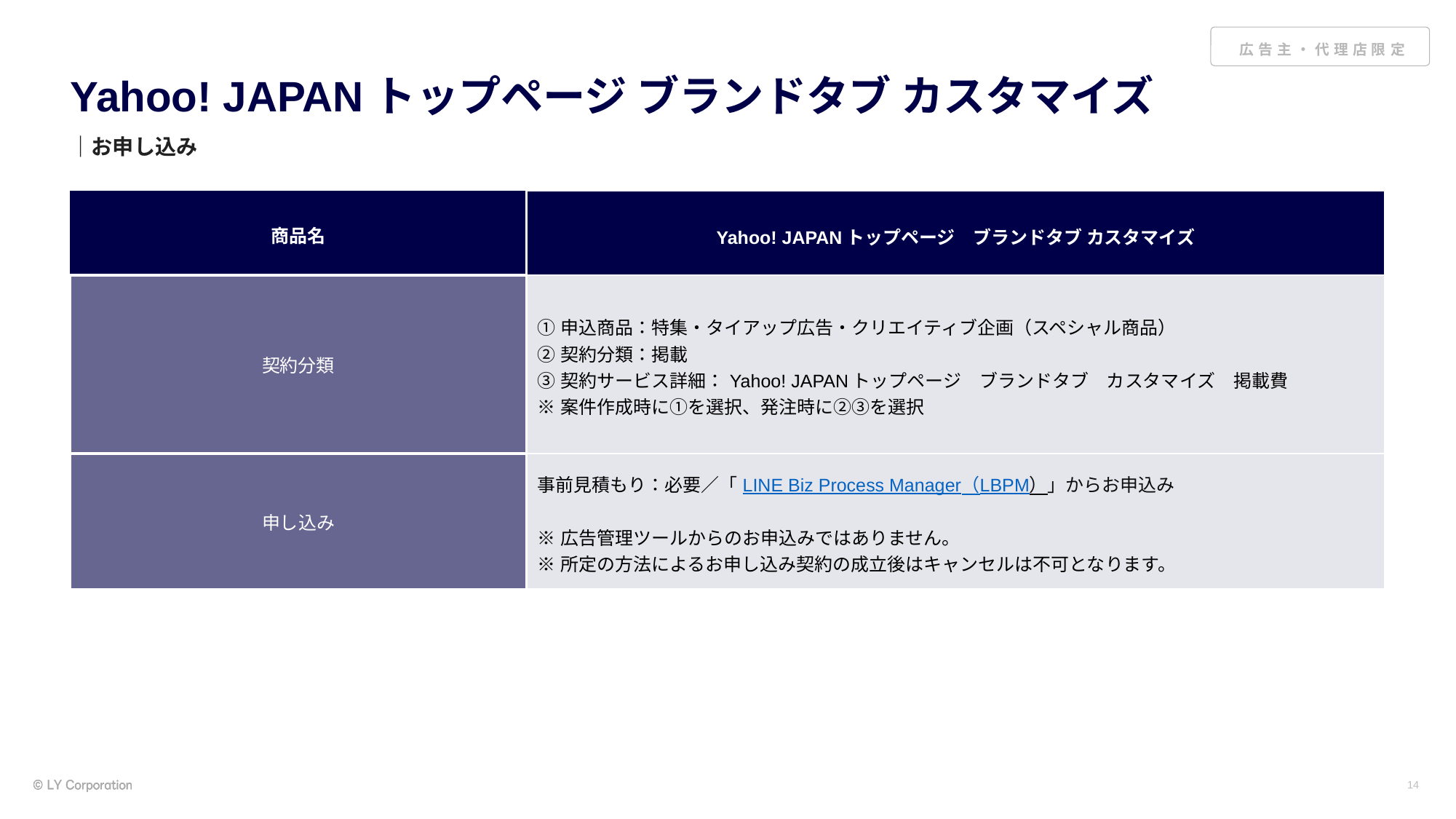

# Yahoo! JAPANトップページ ブランドタブ カスタマイズ
｜お申し込み
| 商品名 | Yahoo! JAPANトップページ　ブランドタブ カスタマイズ |
| --- | --- |
| 契約分類 | ①申込商品：特集・タイアップ広告・クリエイティブ企画（スペシャル商品） ②契約分類：掲載 ③契約サービス詳細：Yahoo! JAPANトップページ　ブランドタブ　カスタマイズ　掲載費 ※案件作成時に①を選択、発注時に②③を選択 |
| 申し込み | 事前見積もり：必要／「LINE Biz Process Manager（LBPM）」からお申込み ※広告管理ツールからのお申込みではありません。 ※所定の方法によるお申し込み契約の成立後はキャンセルは不可となります。 |